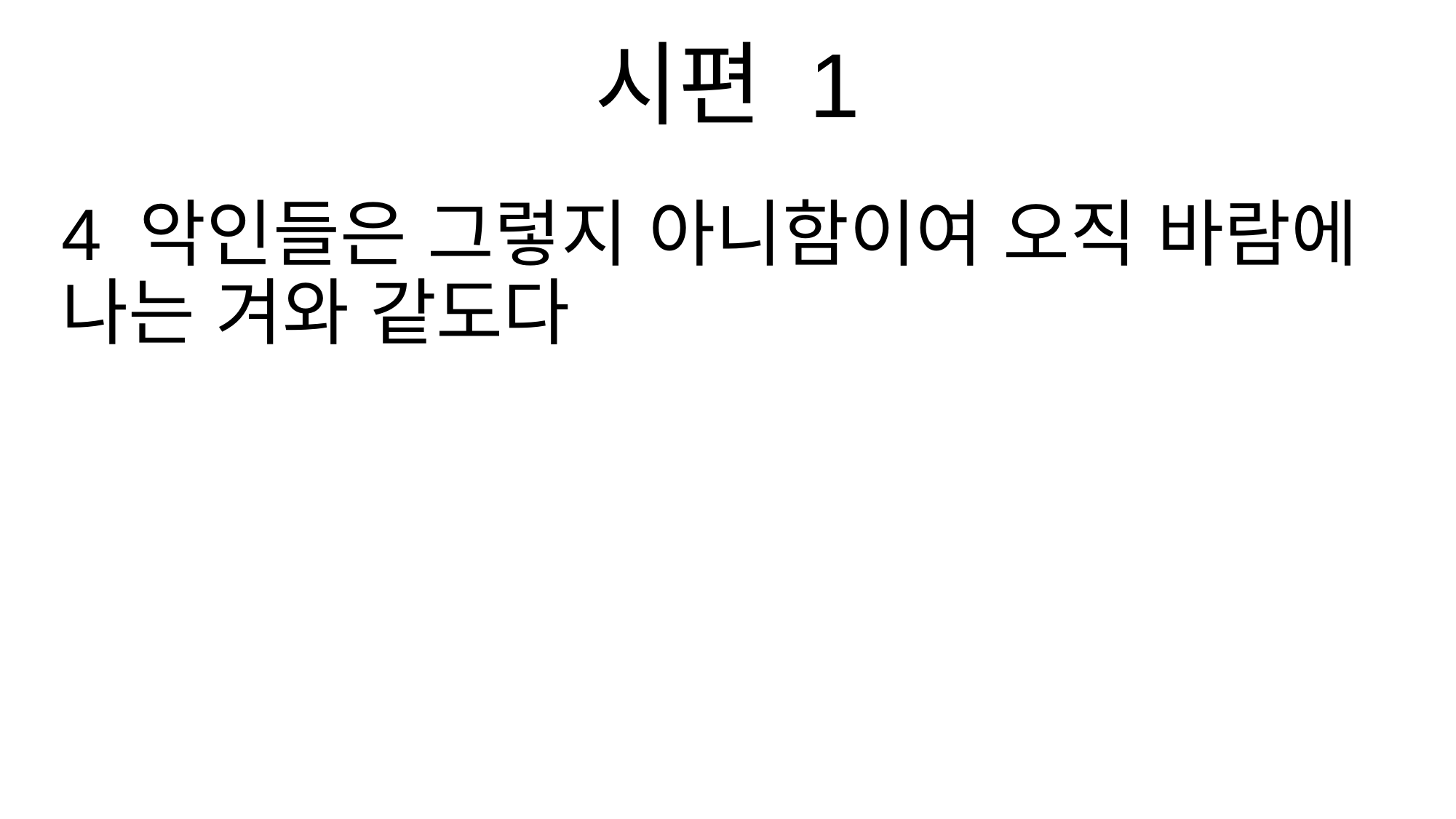

시편 1
4 악인들은 그렇지 아니함이여 오직 바람에 나는 겨와 같도다